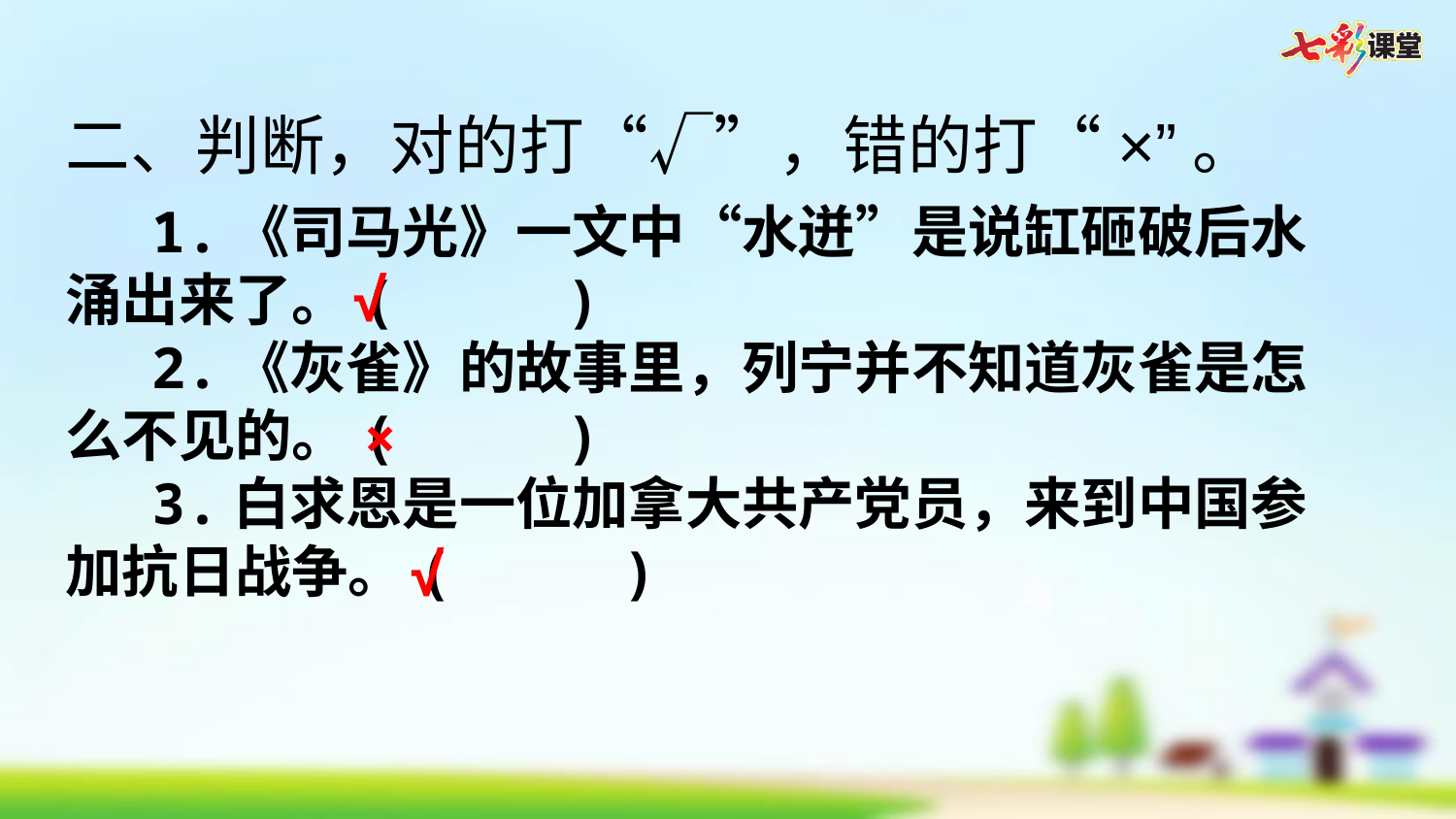

二、判断，对的打“√”，错的打“×”。
1.《司马光》一文中“水迸”是说缸砸破后水涌出来了。(     )
2.《灰雀》的故事里，列宁并不知道灰雀是怎么不见的。(     )
3.白求恩是一位加拿大共产党员，来到中国参加抗日战争。(     )
√
×
√